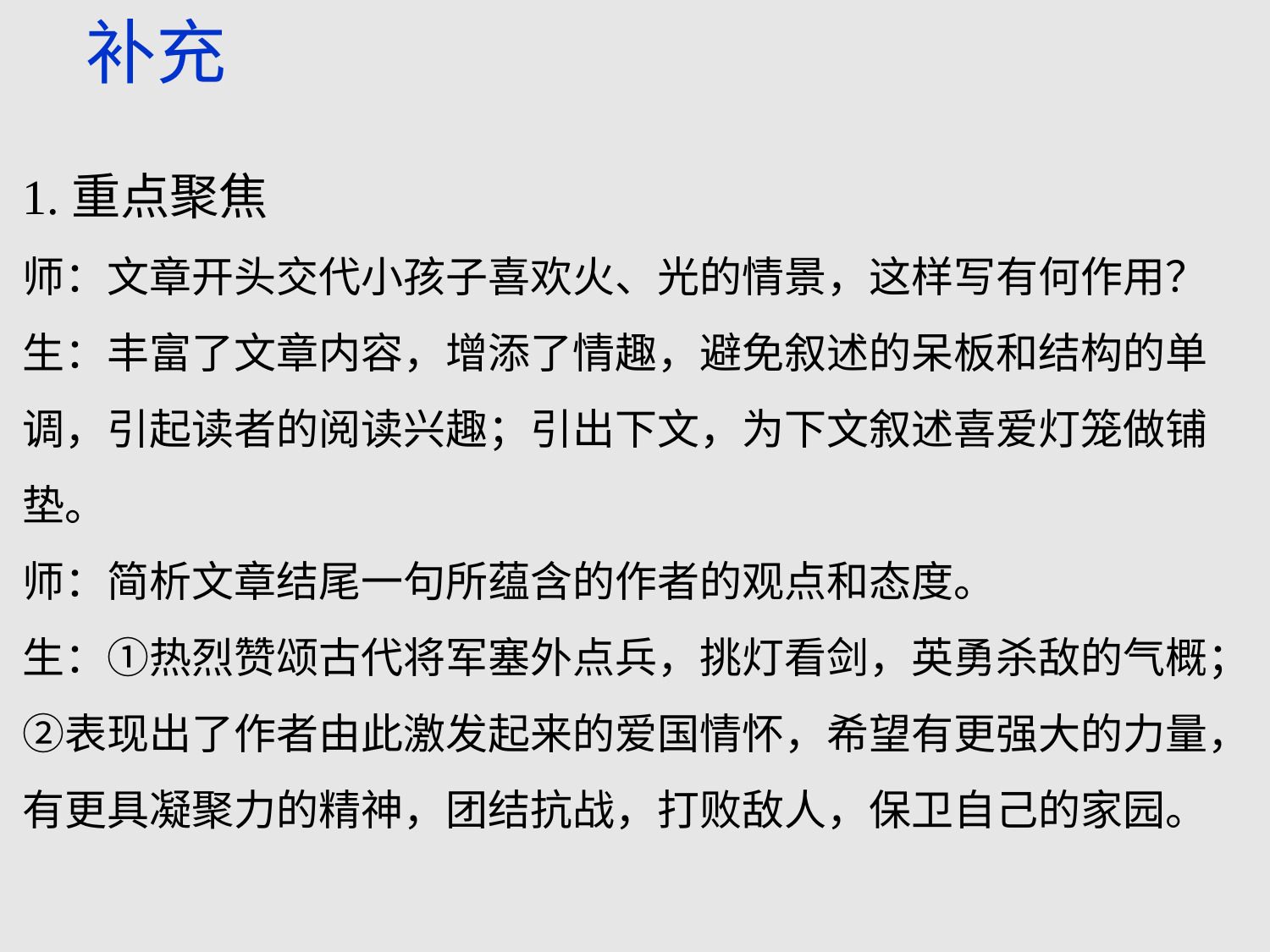

补充
1.重点聚焦
师：文章开头交代小孩子喜欢火、光的情景，这样写有何作用？
生：丰富了文章内容，增添了情趣，避免叙述的呆板和结构的单调，引起读者的阅读兴趣；引出下文，为下文叙述喜爱灯笼做铺垫。
师：简析文章结尾一句所蕴含的作者的观点和态度。
生：①热烈赞颂古代将军塞外点兵，挑灯看剑，英勇杀敌的气概；②表现出了作者由此激发起来的爱国情怀，希望有更强大的力量，有更具凝聚力的精神，团结抗战，打败敌人，保卫自己的家园。